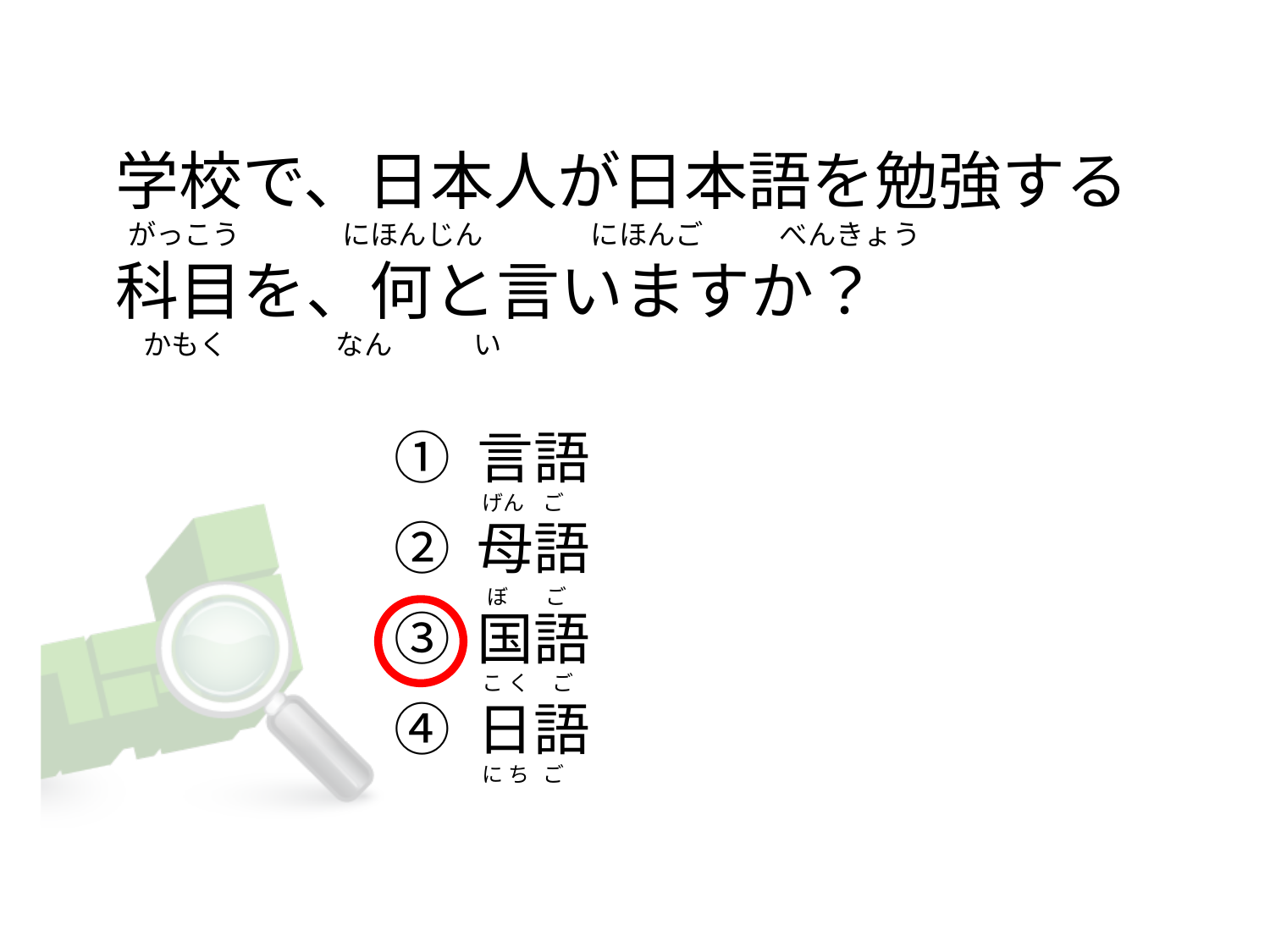

# 学校で、日本人が日本語を勉強する   がっこう                にほんじん                 にほんご            べんきょう 科目を、何と言いますか？ 　かもく                 なん 　   　い
① 言語
② 母語
③ 国語
④ 日語
  げん    ご
   ぼ        ご

  こ く     ご
  に ち   ご